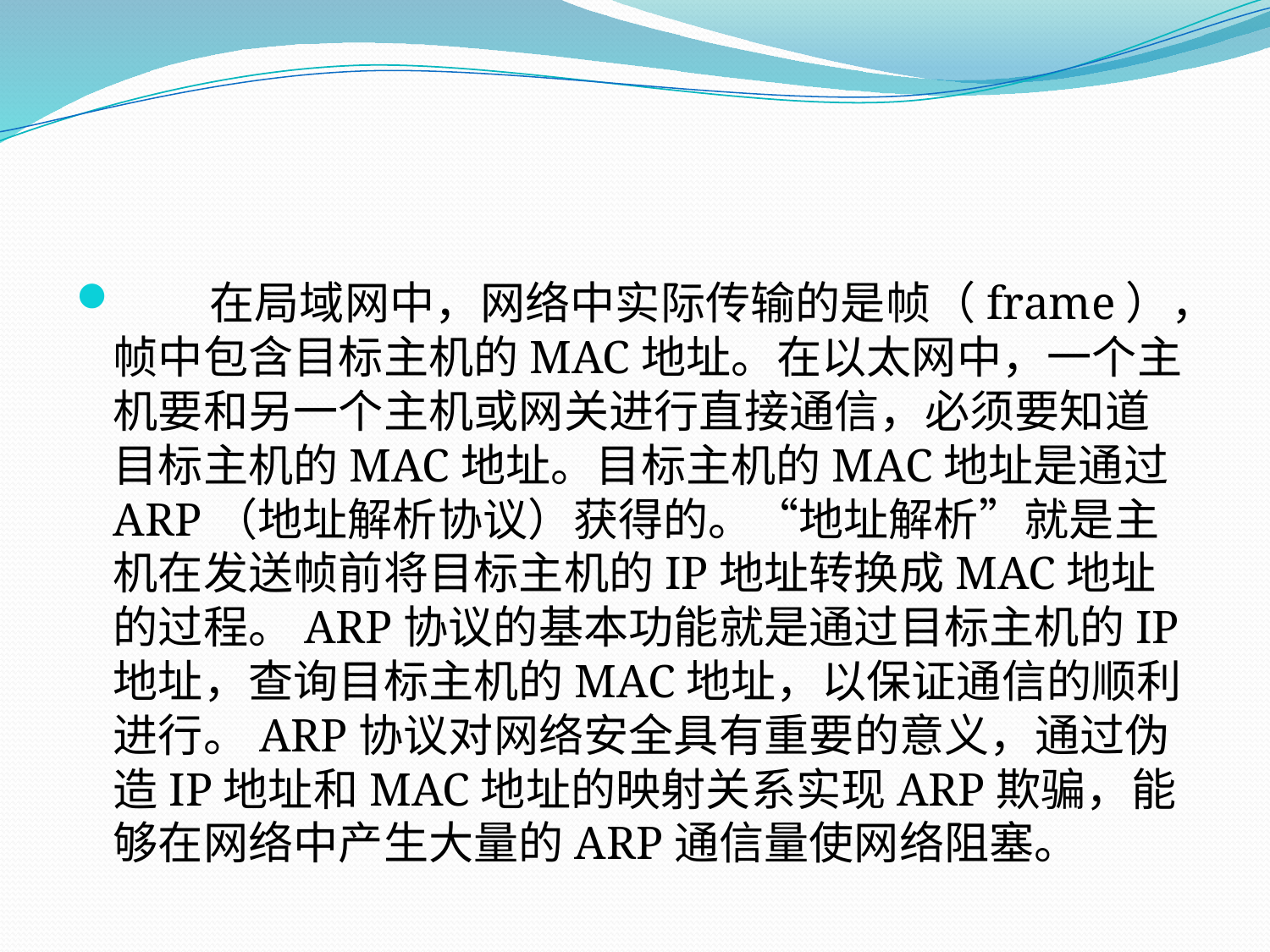

#
        在局域网中，网络中实际传输的是帧（frame），帧中包含目标主机的MAC地址。在以太网中，一个主机要和另一个主机或网关进行直接通信，必须要知道目标主机的MAC地址。目标主机的MAC地址是通过ARP（地址解析协议）获得的。“地址解析”就是主机在发送帧前将目标主机的IP地址转换成MAC地址的过程。ARP协议的基本功能就是通过目标主机的IP地址，查询目标主机的MAC地址，以保证通信的顺利进行。ARP协议对网络安全具有重要的意义，通过伪造IP地址和MAC地址的映射关系实现ARP欺骗，能够在网络中产生大量的ARP通信量使网络阻塞。